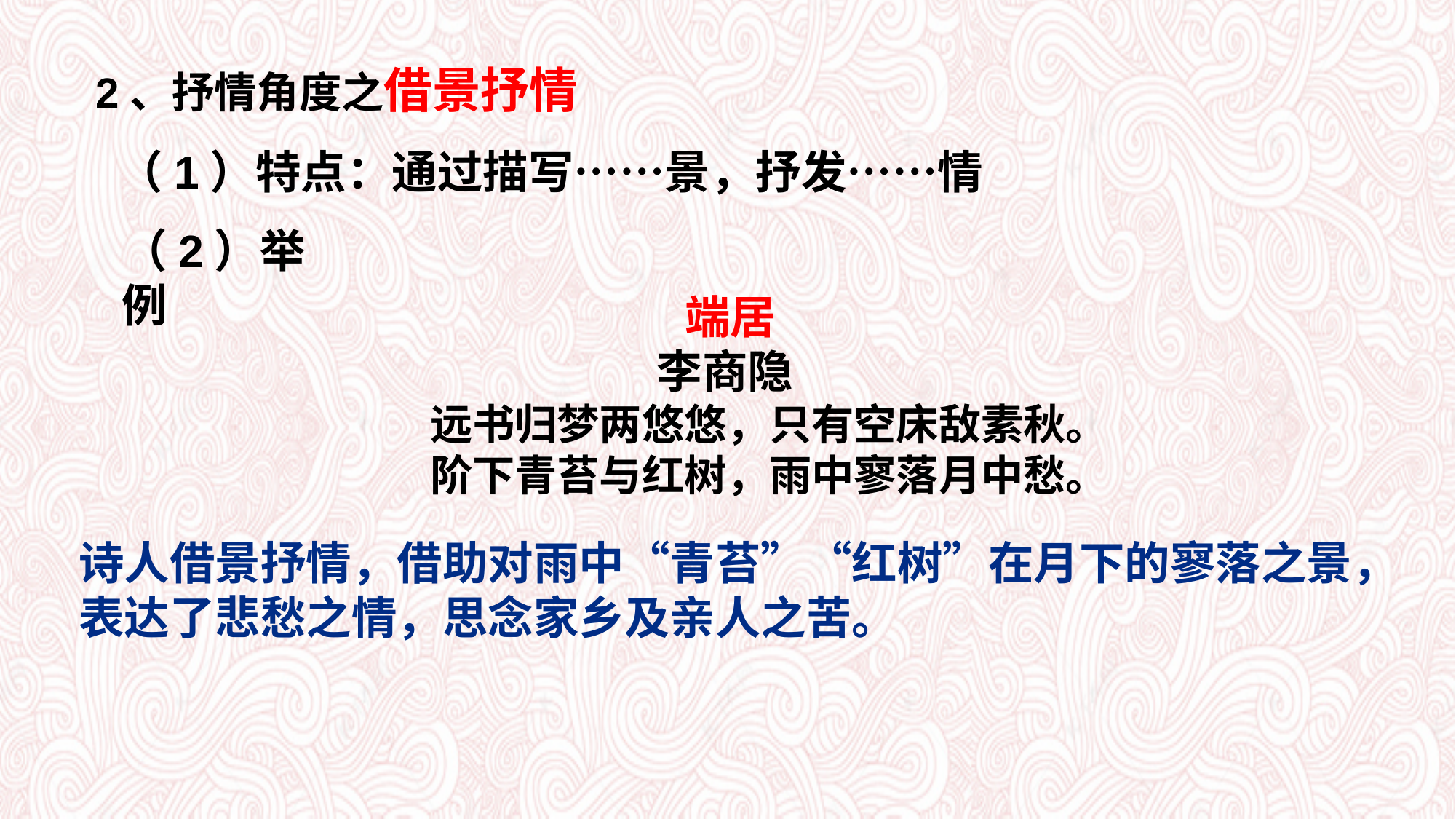

2、抒情角度之借景抒情
（1）特点：通过描写……景，抒发……情
（2）举例
端居
李商隐
       远书归梦两悠悠，只有空床敌素秋。
       阶下青苔与红树，雨中寥落月中愁。
诗人借景抒情，借助对雨中“青苔”“红树”在月下的寥落之景，表达了悲愁之情，思念家乡及亲人之苦。